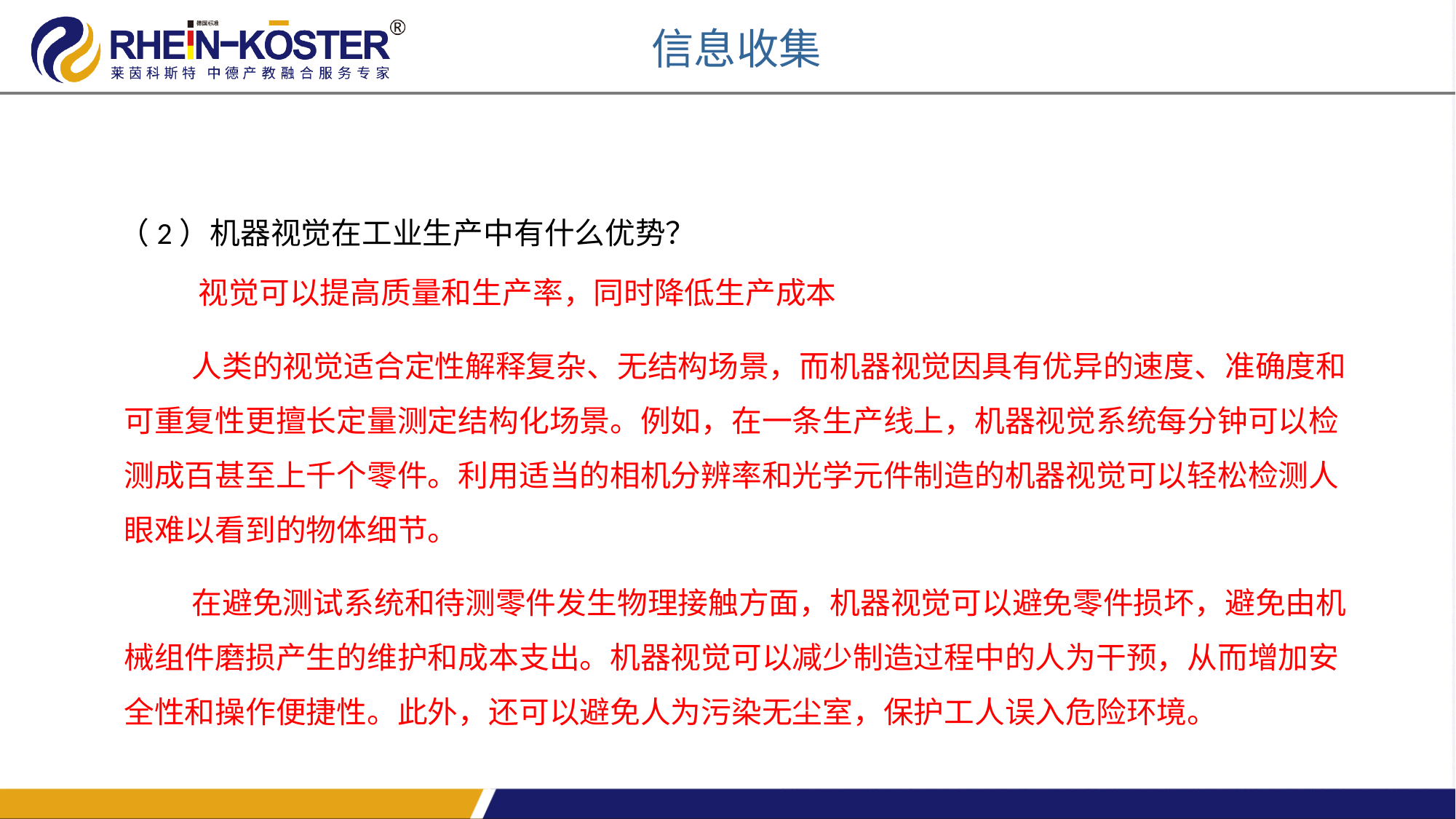

信息收集
（2）机器视觉在工业生产中有什么优势？
          视觉可以提高质量和生产率，同时降低生产成本
         人类的视觉适合定性解释复杂、无结构场景，而机器视觉因具有优异的速度、准确度和可重复性更擅长定量测定结构化场景。例如，在一条生产线上，机器视觉系统每分钟可以检测成百甚至上千个零件。利用适当的相机分辨率和光学元件制造的机器视觉可以轻松检测人眼难以看到的物体细节。
         在避免测试系统和待测零件发生物理接触方面，机器视觉可以避免零件损坏，避免由机械组件磨损产生的维护和成本支出。机器视觉可以减少制造过程中的人为干预，从而增加安全性和操作便捷性。此外，还可以避免人为污染无尘室，保护工人误入危险环境。